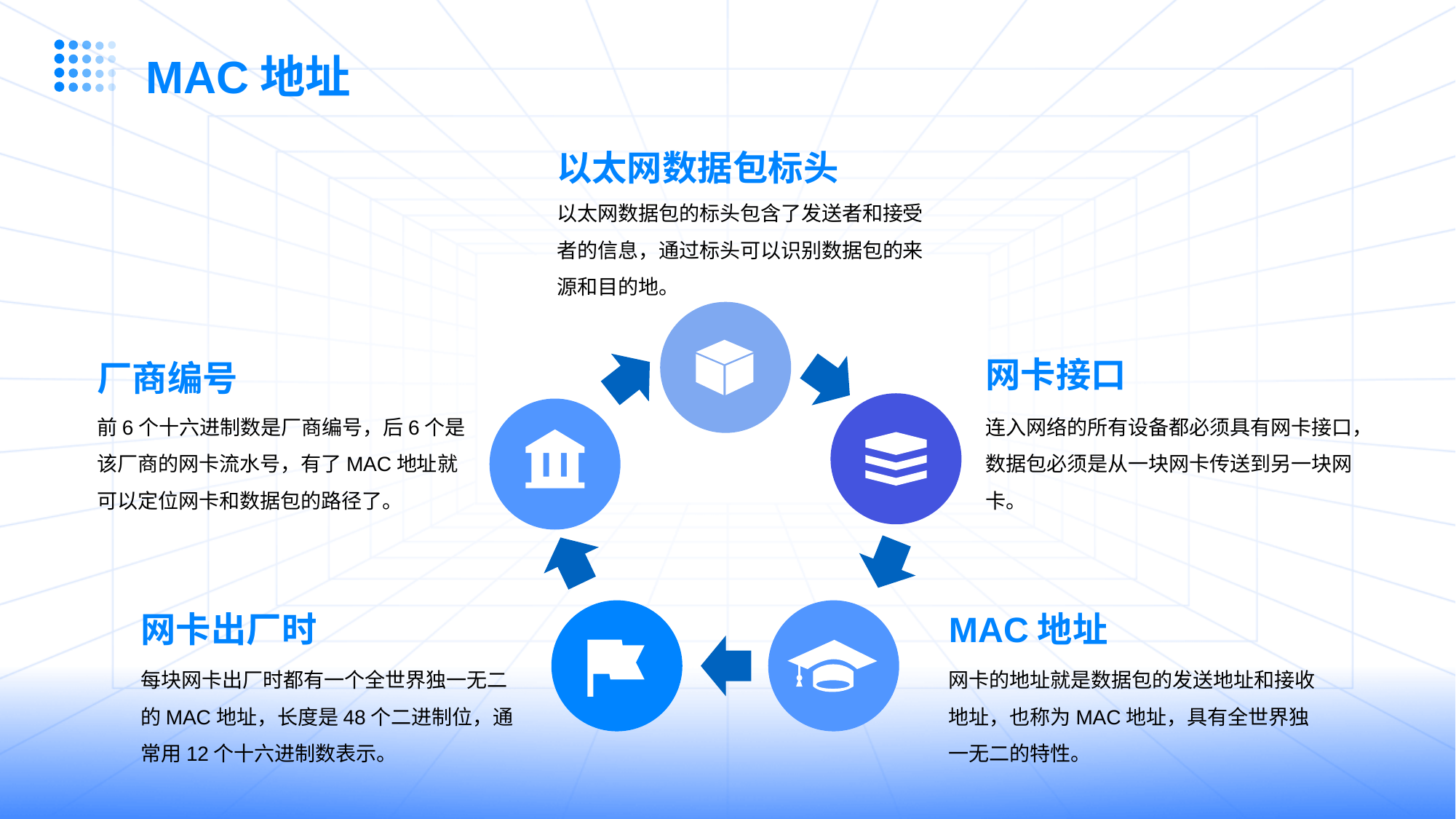

MAC地址

以太网数据包标头
以太网数据包的标头包含了发送者和接受者的信息，通过标头可以识别数据包的来源和目的地。

网卡接口
厂商编号

前6个十六进制数是厂商编号，后6个是该厂商的网卡流水号，有了MAC地址就可以定位网卡和数据包的路径了。
连入网络的所有设备都必须具有网卡接口，数据包必须是从一块网卡传送到另一块网卡。

网卡出厂时
MAC地址

每块网卡出厂时都有一个全世界独一无二的MAC地址，长度是48个二进制位，通常用12个十六进制数表示。
网卡的地址就是数据包的发送地址和接收地址，也称为MAC地址，具有全世界独一无二的特性。